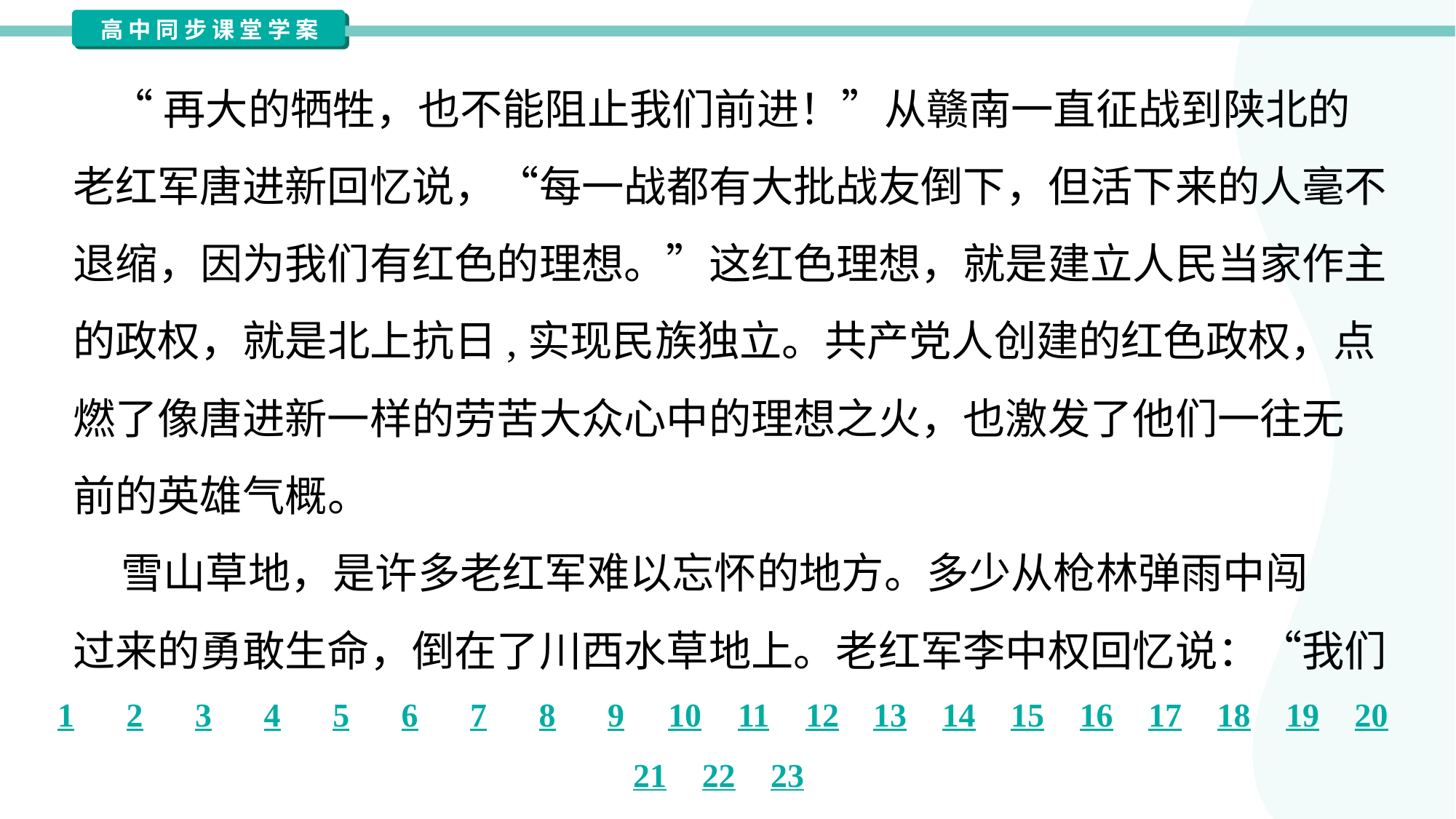

“再大的牺牲，也不能阻止我们前进！”从赣南一直征战到陕北的
老红军唐进新回忆说，“每一战都有大批战友倒下，但活下来的人毫不
退缩，因为我们有红色的理想。”这红色理想，就是建立人民当家作主
的政权，就是北上抗日,实现民族独立。共产党人创建的红色政权，点
燃了像唐进新一样的劳苦大众心中的理想之火，也激发了他们一往无
前的英雄气概。
    雪山草地，是许多老红军难以忘怀的地方。多少从枪林弹雨中闯
过来的勇敢生命，倒在了川西水草地上。老红军李中权回忆说：“我们